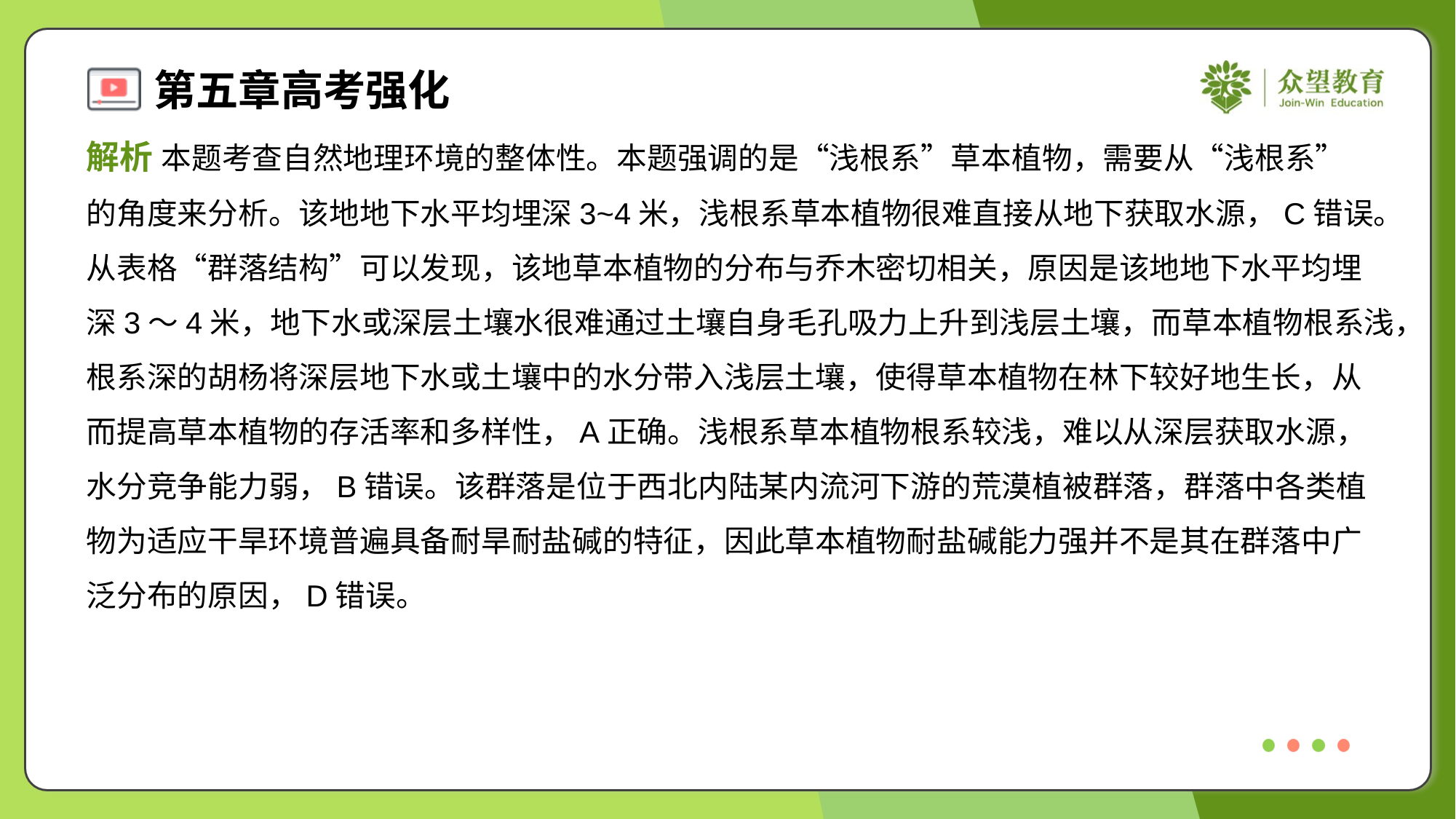

解析 本题考查自然地理环境的整体性。本题强调的是“浅根系”草本植物，需要从“浅根系”
的角度来分析。该地地下水平均埋深3~4米，浅根系草本植物很难直接从地下获取水源，C错误。
从表格“群落结构”可以发现，该地草本植物的分布与乔木密切相关，原因是该地地下水平均埋
深3～4米，地下水或深层土壤水很难通过土壤自身毛孔吸力上升到浅层土壤，而草本植物根系浅，
根系深的胡杨将深层地下水或土壤中的水分带入浅层土壤，使得草本植物在林下较好地生长，从
而提高草本植物的存活率和多样性，A正确。浅根系草本植物根系较浅，难以从深层获取水源，
水分竞争能力弱，B错误。该群落是位于西北内陆某内流河下游的荒漠植被群落，群落中各类植
物为适应干旱环境普遍具备耐旱耐盐碱的特征，因此草本植物耐盐碱能力强并不是其在群落中广
泛分布的原因，D错误。